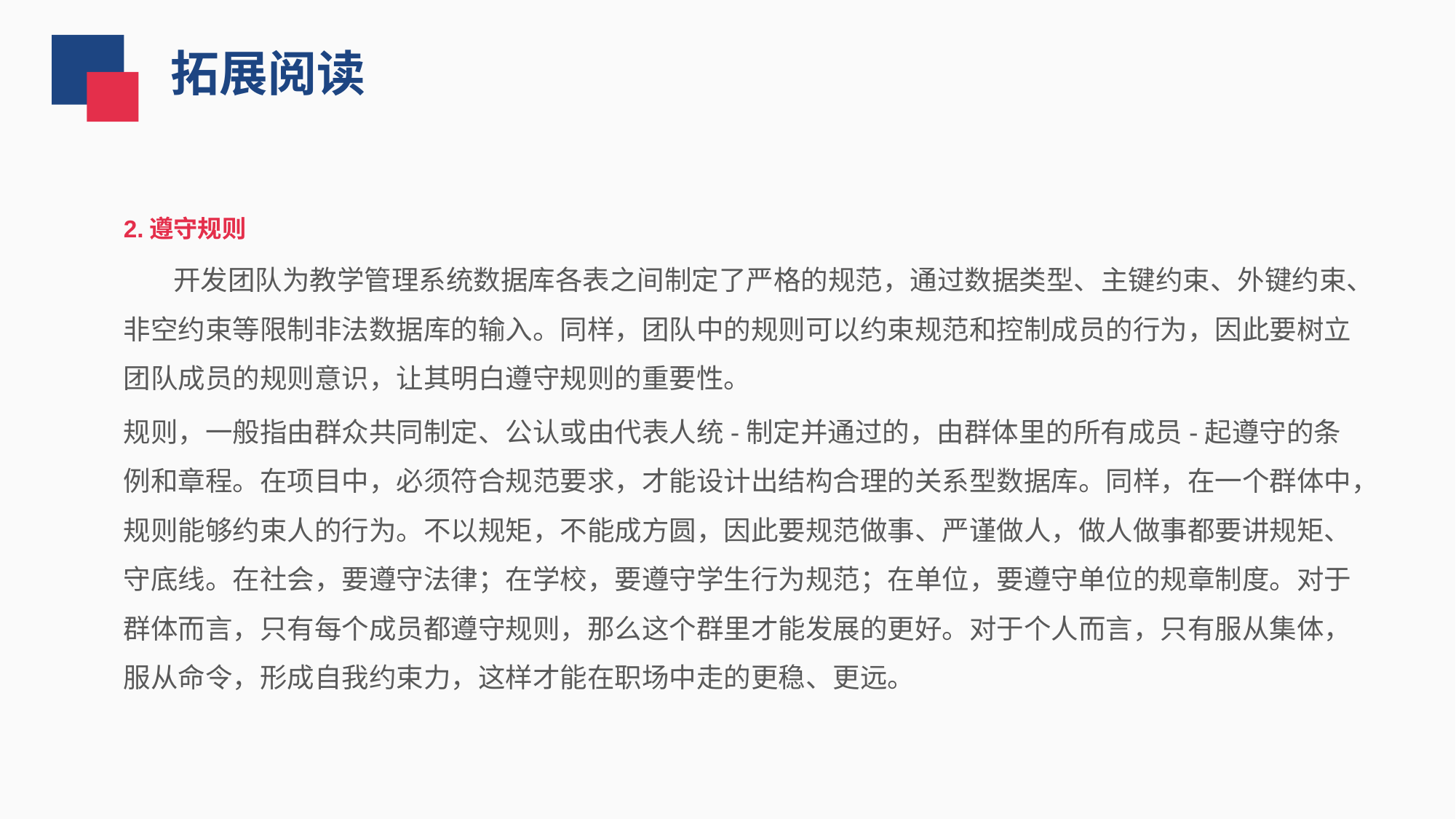

拓展阅读
2.遵守规则
       开发团队为教学管理系统数据库各表之间制定了严格的规范，通过数据类型、主键约束、外键约束、非空约束等限制非法数据库的输入。同样，团队中的规则可以约束规范和控制成员的行为，因此要树立团队成员的规则意识，让其明白遵守规则的重要性。
规则，一般指由群众共同制定、公认或由代表人统-制定并通过的，由群体里的所有成员-起遵守的条例和章程。在项目中，必须符合规范要求，才能设计出结构合理的关系型数据库。同样，在一个群体中，规则能够约束人的行为。不以规矩，不能成方圆，因此要规范做事、严谨做人，做人做事都要讲规矩、守底线。在社会，要遵守法律；在学校，要遵守学生行为规范；在单位，要遵守单位的规章制度。对于群体而言，只有每个成员都遵守规则，那么这个群里才能发展的更好。对于个人而言，只有服从集体，服从命令，形成自我约束力，这样才能在职场中走的更稳、更远。